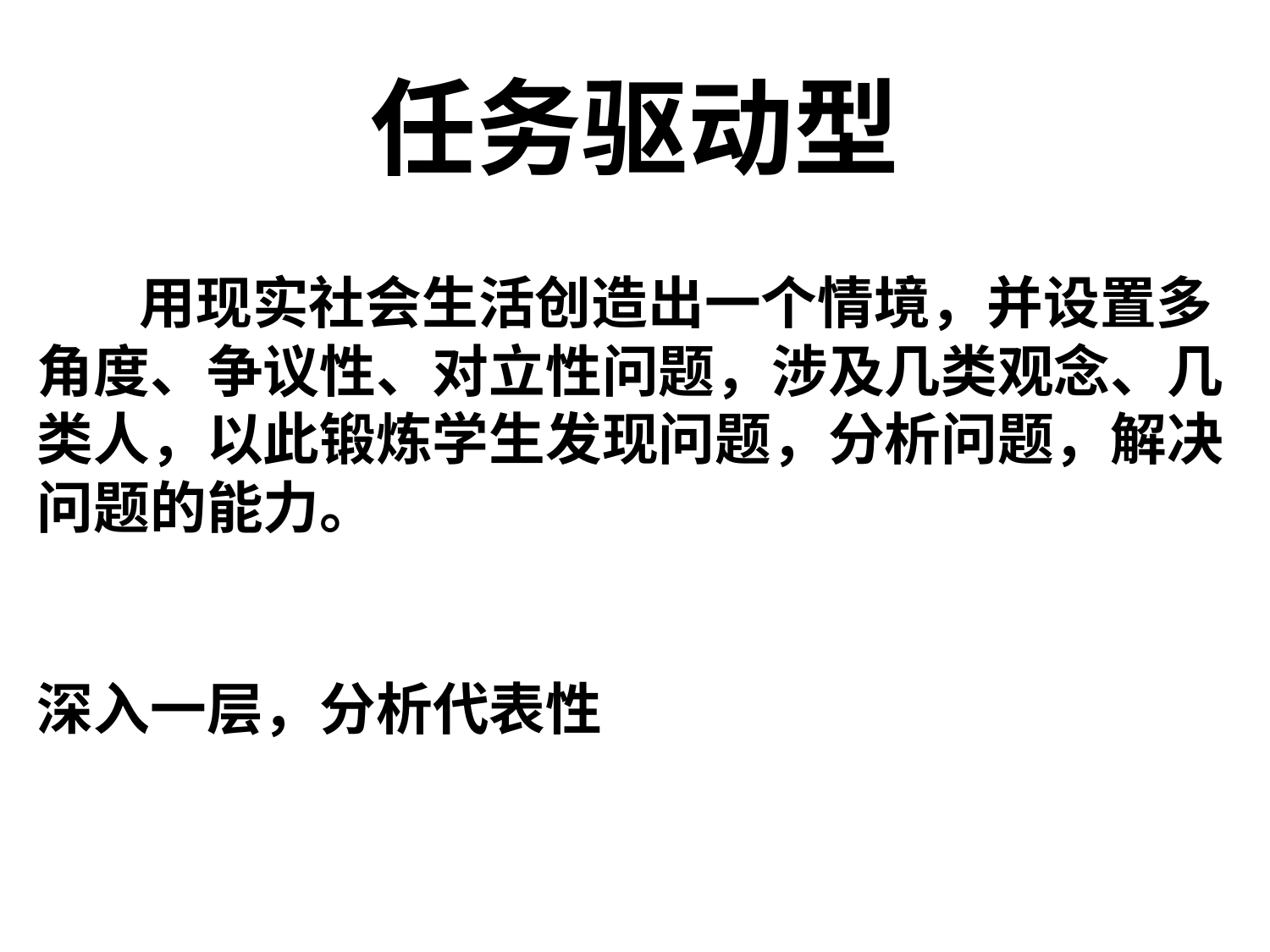

任务驱动型
用现实社会生活创造出一个情境，并设置多
角度、争议性、对立性问题，涉及几类观念、几
类人，以此锻炼学生发现问题，分析问题，解决
问题的能力。
深入一层，分析代表性